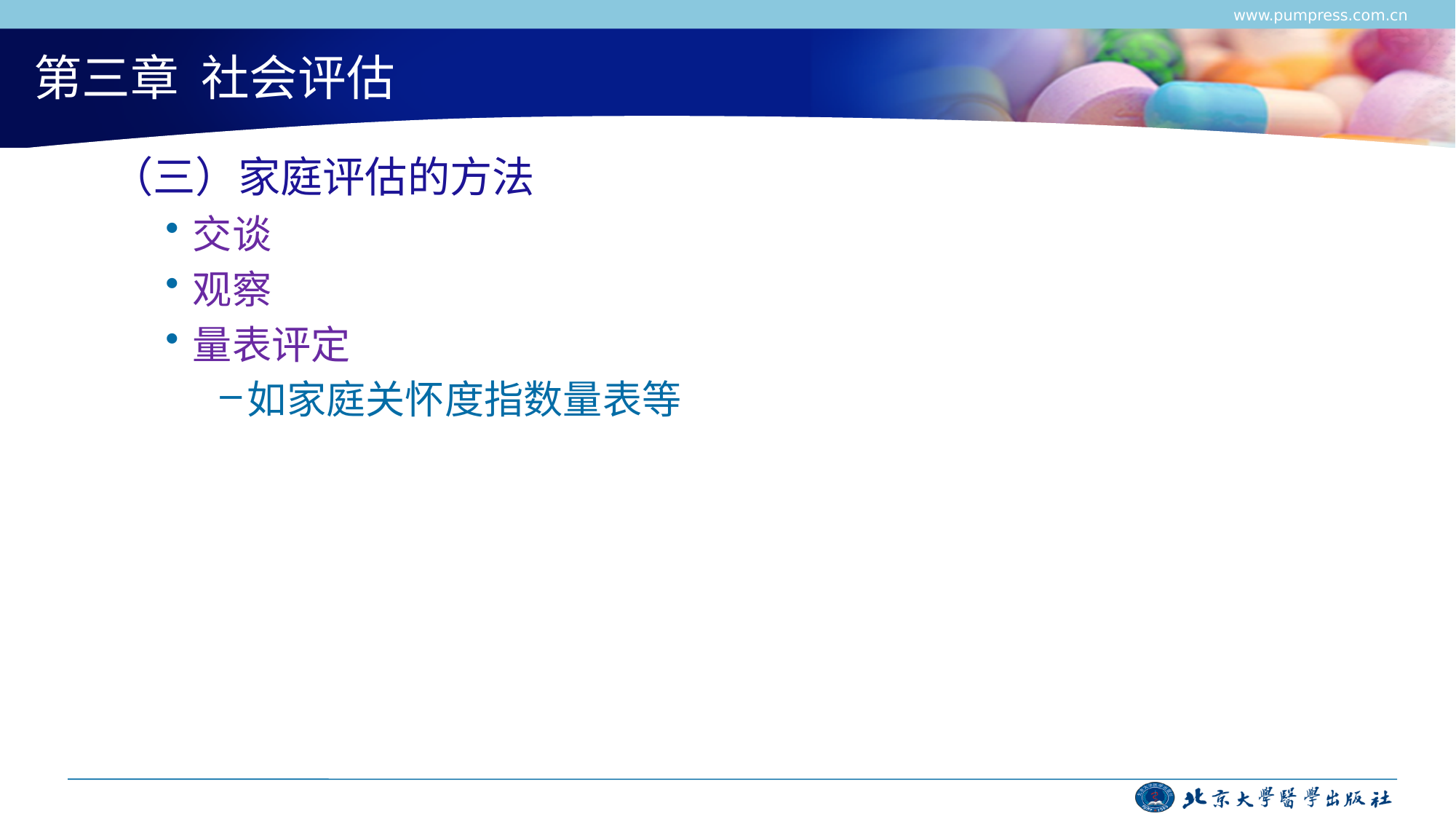

www.pumpress.com.cn
# 第三章  社会评估
（三）家庭评估的方法
交谈
观察
量表评定
如家庭关怀度指数量表等